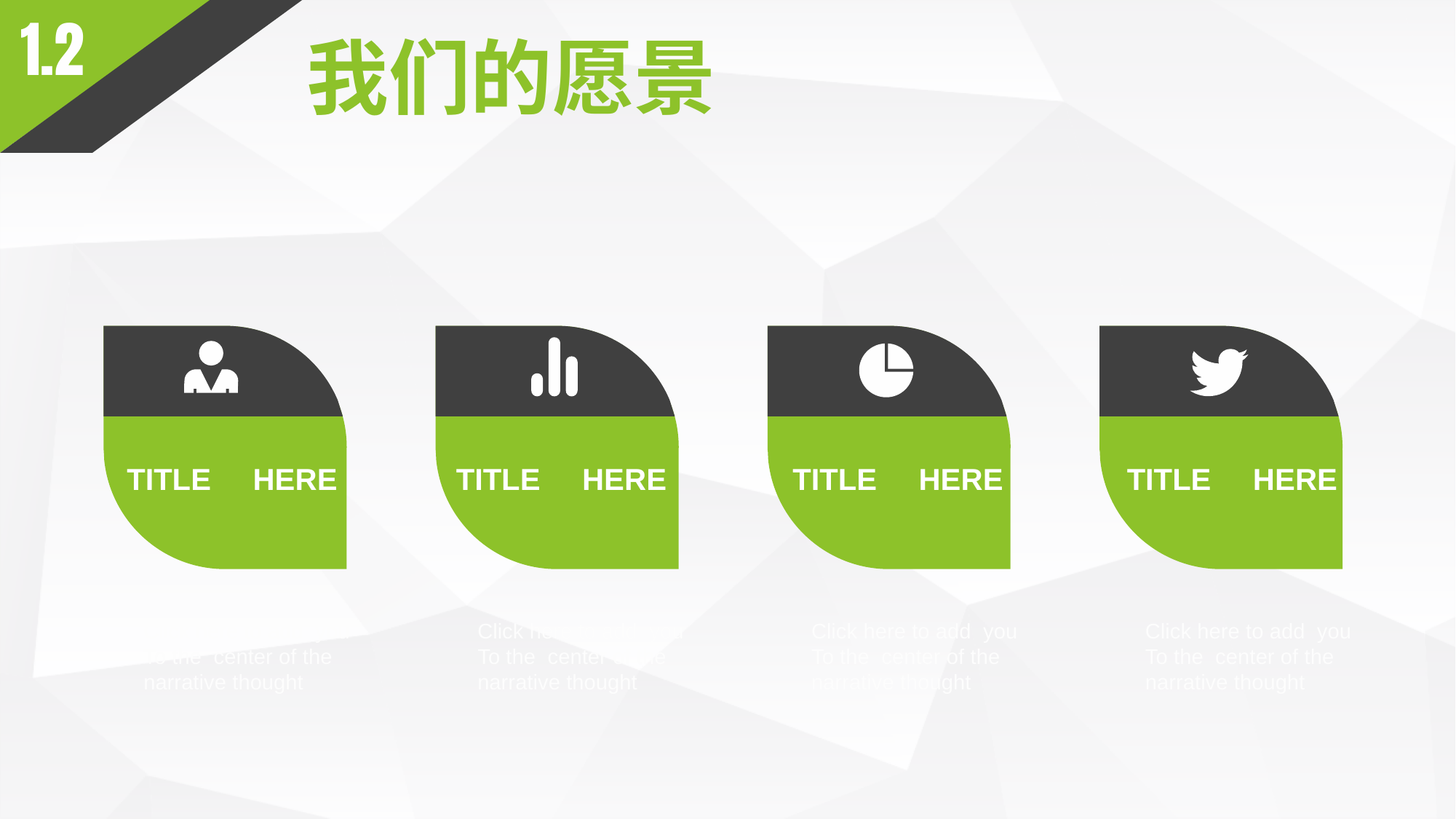

1.2
我们的愿景

TITLE     HERE
TITLE     HERE
TITLE     HERE
TITLE     HERE

Click here to add  you
To the  center of the
narrative thought

Click here to add  you
To the  center of the
narrative thought

Click here to add  you
To the  center of the
narrative thought

Click here to add  you
To the  center of the
narrative thought